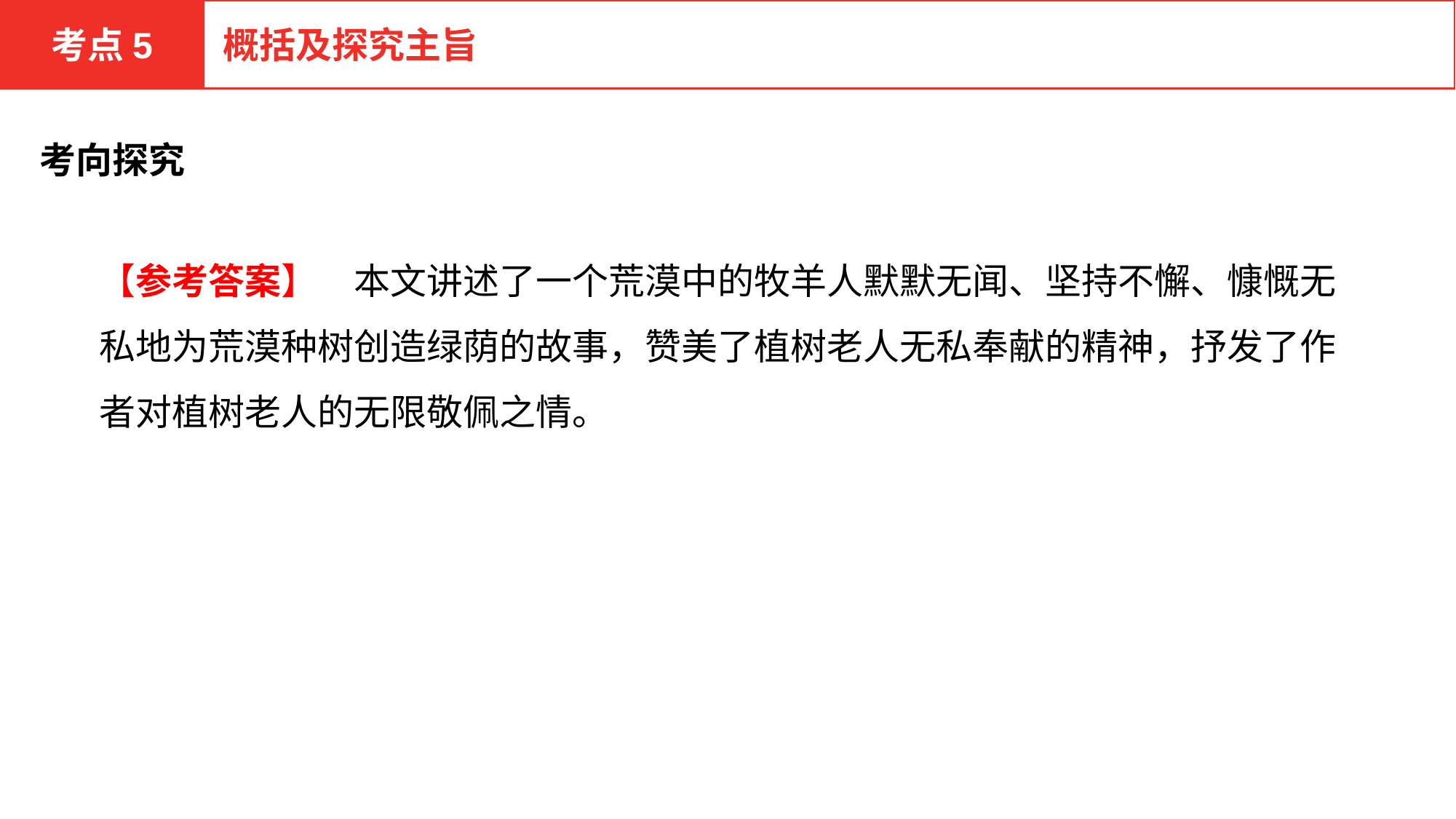

考点5
概括及探究主旨
考向探究

【参考答案】　本文讲述了一个荒漠中的牧羊人默默无闻、坚持不懈、慷慨无私地为荒漠种树创造绿荫的故事，赞美了植树老人无私奉献的精神，抒发了作者对植树老人的无限敬佩之情。